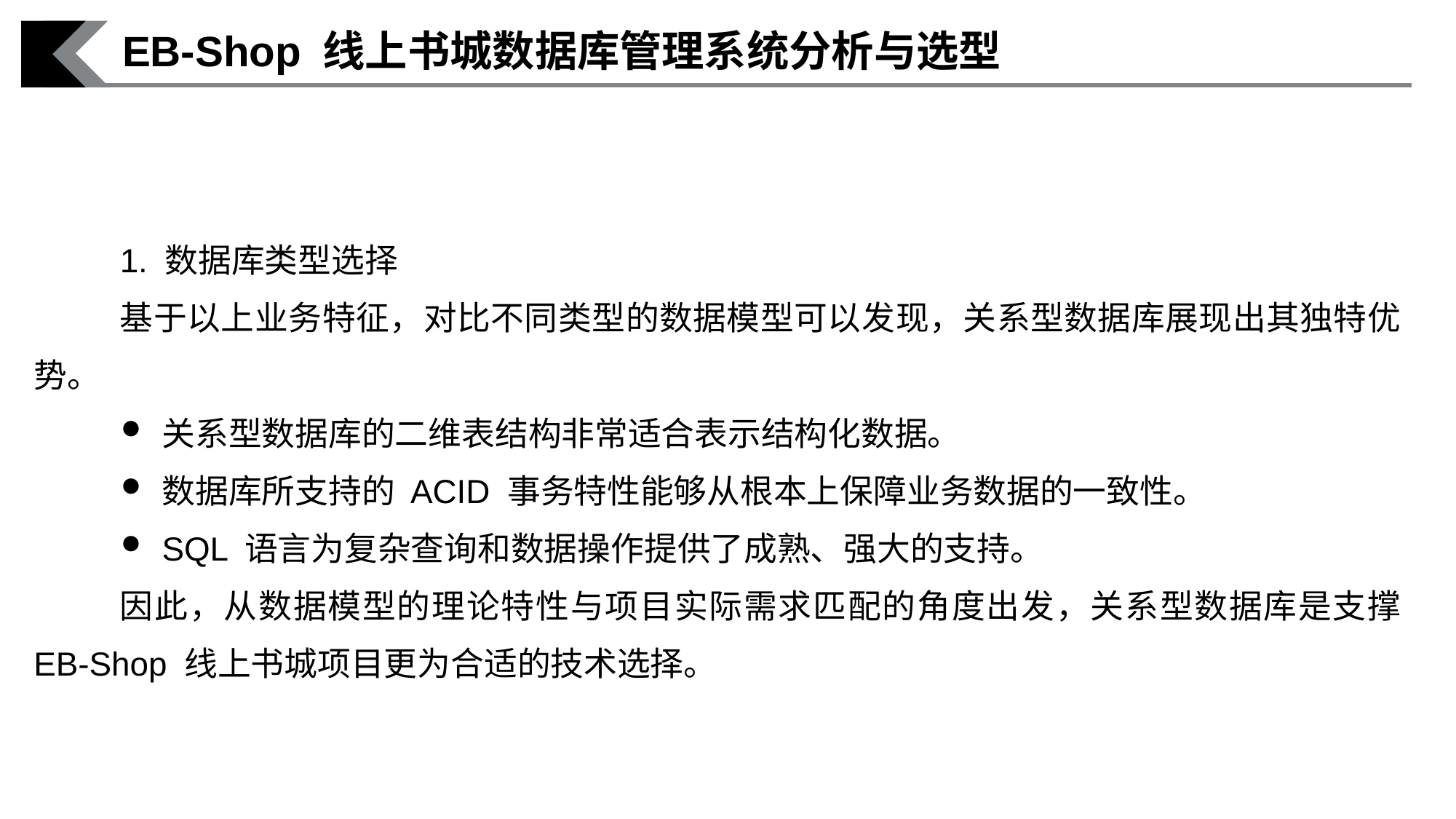

EB-Shop 线上书城数据库管理系统分析与选型
1. 数据库类型选择
基于以上业务特征，对比不同类型的数据模型可以发现，关系型数据库展现出其独特优势。
关系型数据库的二维表结构非常适合表示结构化数据。
数据库所支持的 ACID 事务特性能够从根本上保障业务数据的一致性。
SQL 语言为复杂查询和数据操作提供了成熟、强大的支持。
因此，从数据模型的理论特性与项目实际需求匹配的角度出发，关系型数据库是支撑 EB-Shop 线上书城项目更为合适的技术选择。